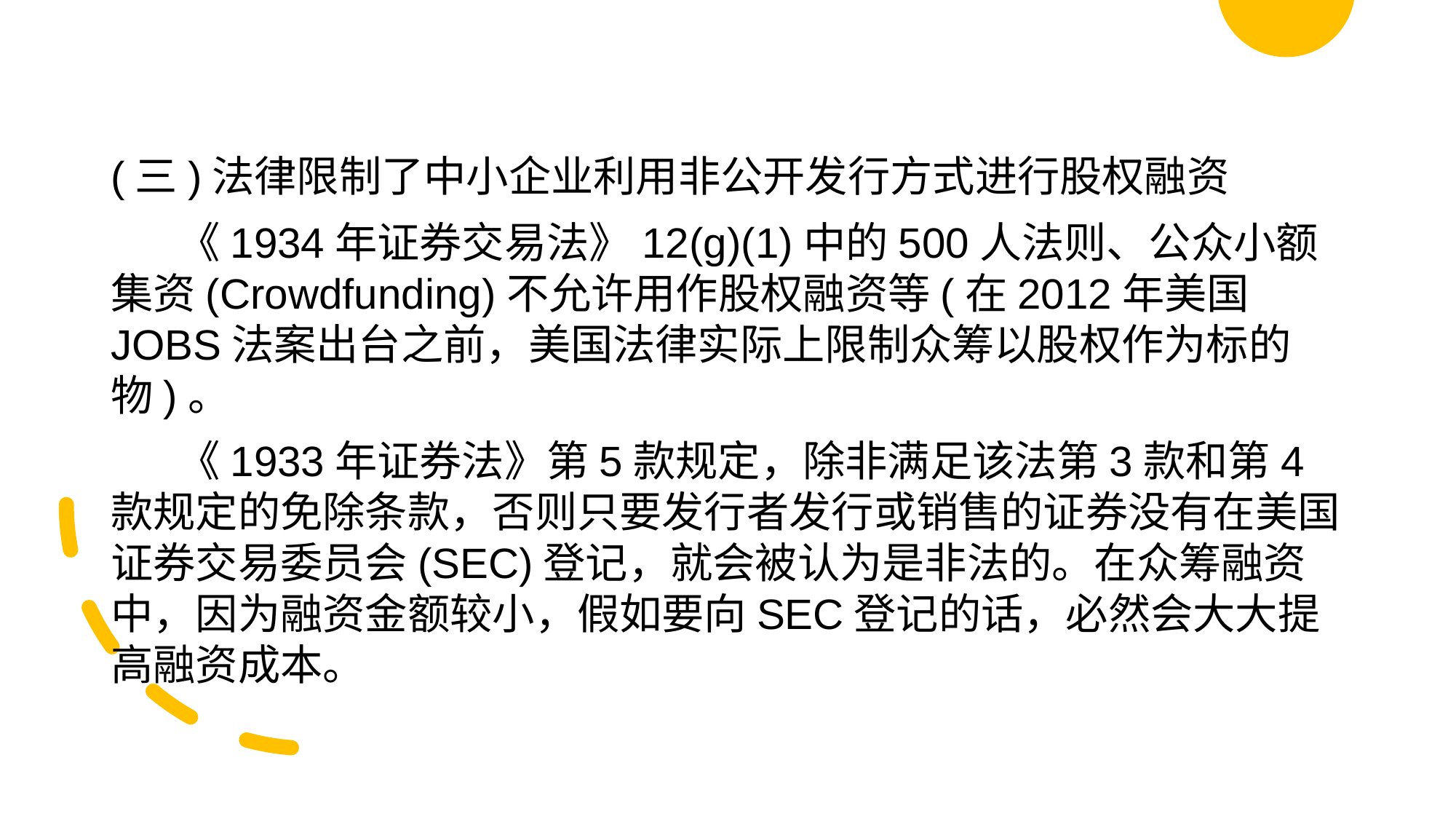

#
(三)法律限制了中小企业利用非公开发行方式进行股权融资
      《1934年证券交易法》12(g)(1)中的500人法则、公众小额集资(Crowdfunding)不允许用作股权融资等(在2012年美国JOBS法案出台之前，美国法律实际上限制众筹以股权作为标的物)。
      《1933年证券法》第5款规定，除非满足该法第3款和第4款规定的免除条款，否则只要发行者发行或销售的证券没有在美国证券交易委员会(SEC)登记，就会被认为是非法的。在众筹融资中，因为融资金额较小，假如要向SEC登记的话，必然会大大提高融资成本。